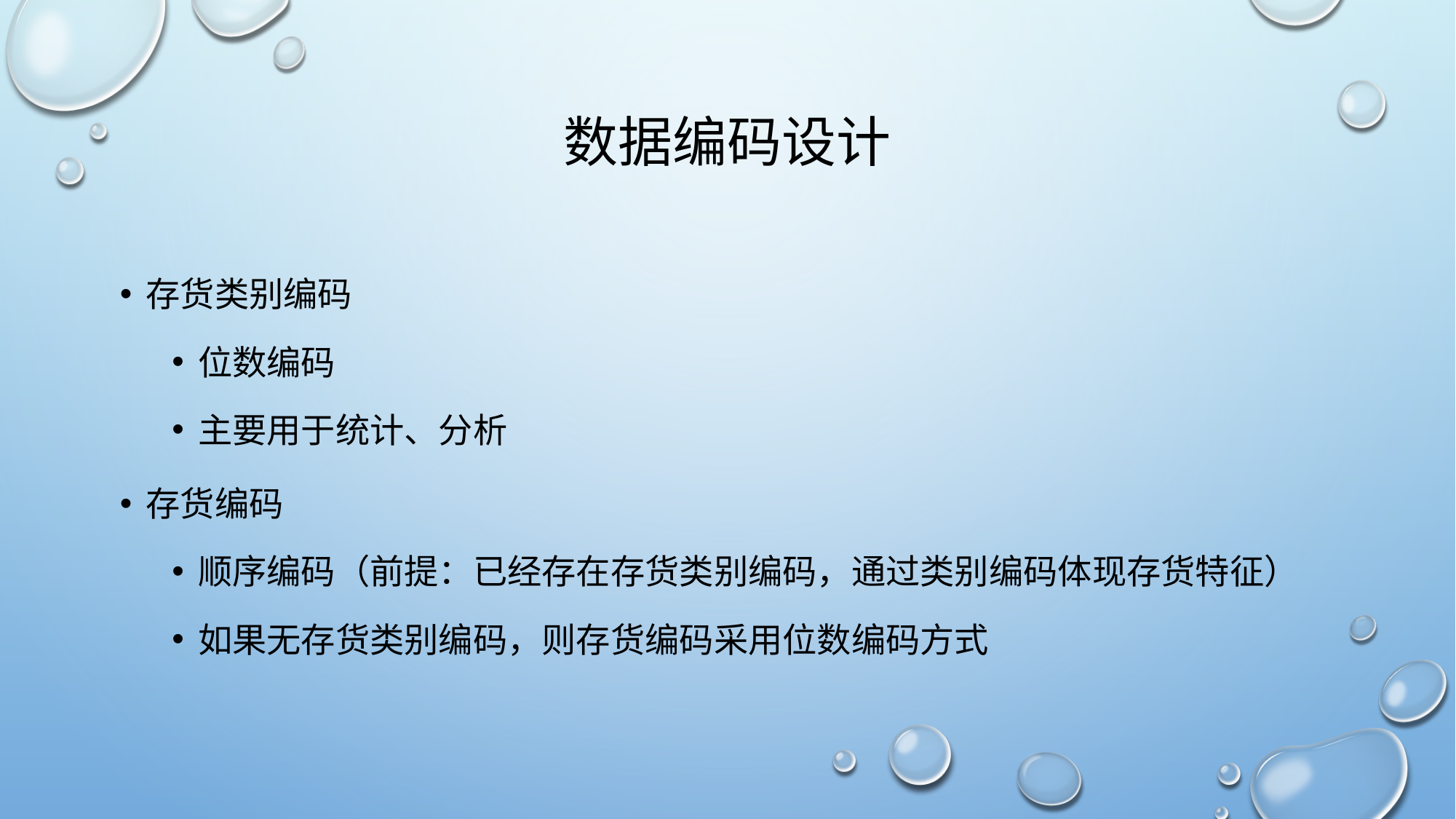

# 数据编码设计
存货类别编码
位数编码
主要用于统计、分析
存货编码
顺序编码（前提：已经存在存货类别编码，通过类别编码体现存货特征）
如果无存货类别编码，则存货编码采用位数编码方式